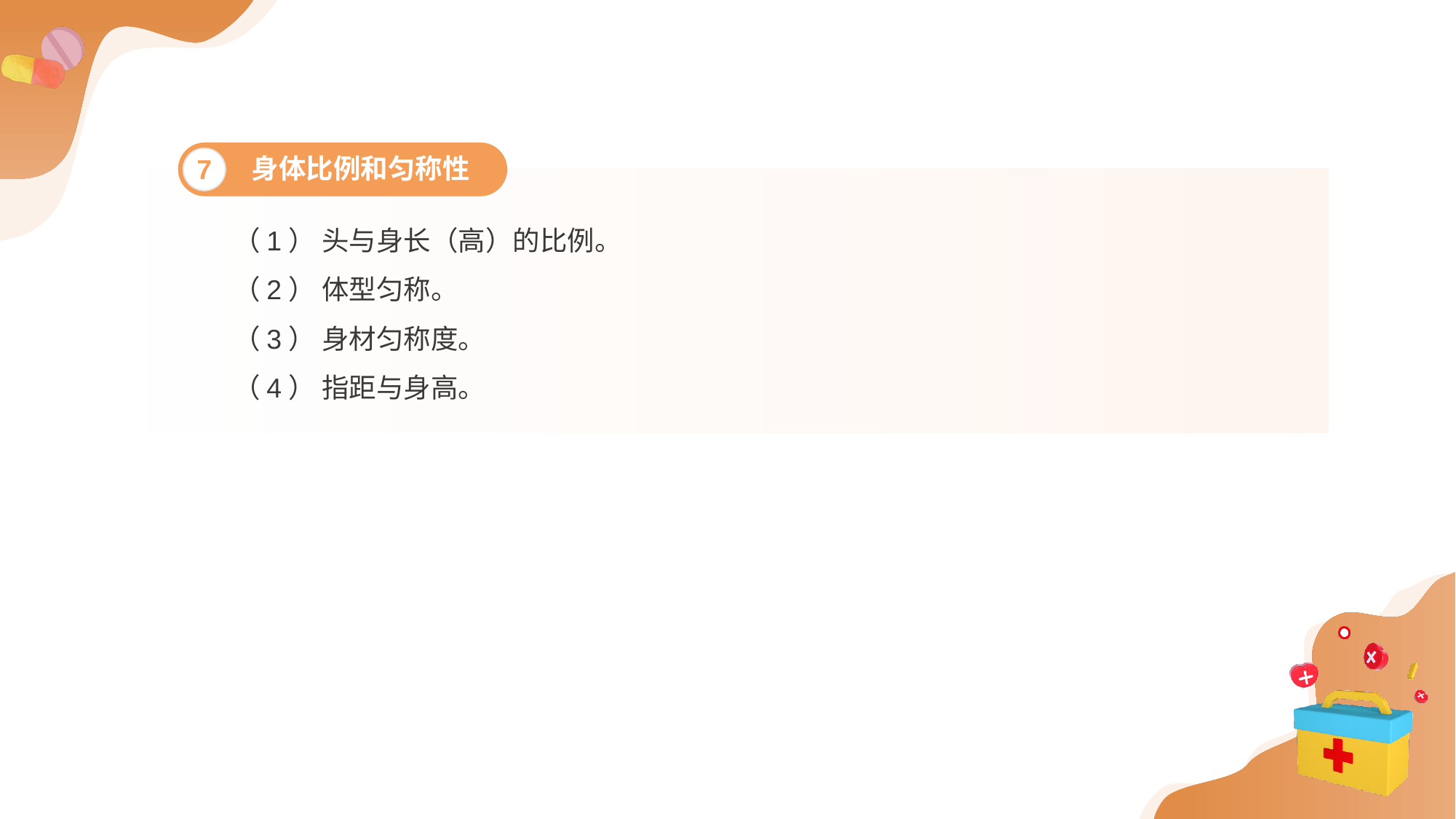

身体比例和匀称性

7

     （1） 头与身长（高）的比例。
     （2） 体型匀称。
     （3） 身材匀称度。
     （4） 指距与身高。